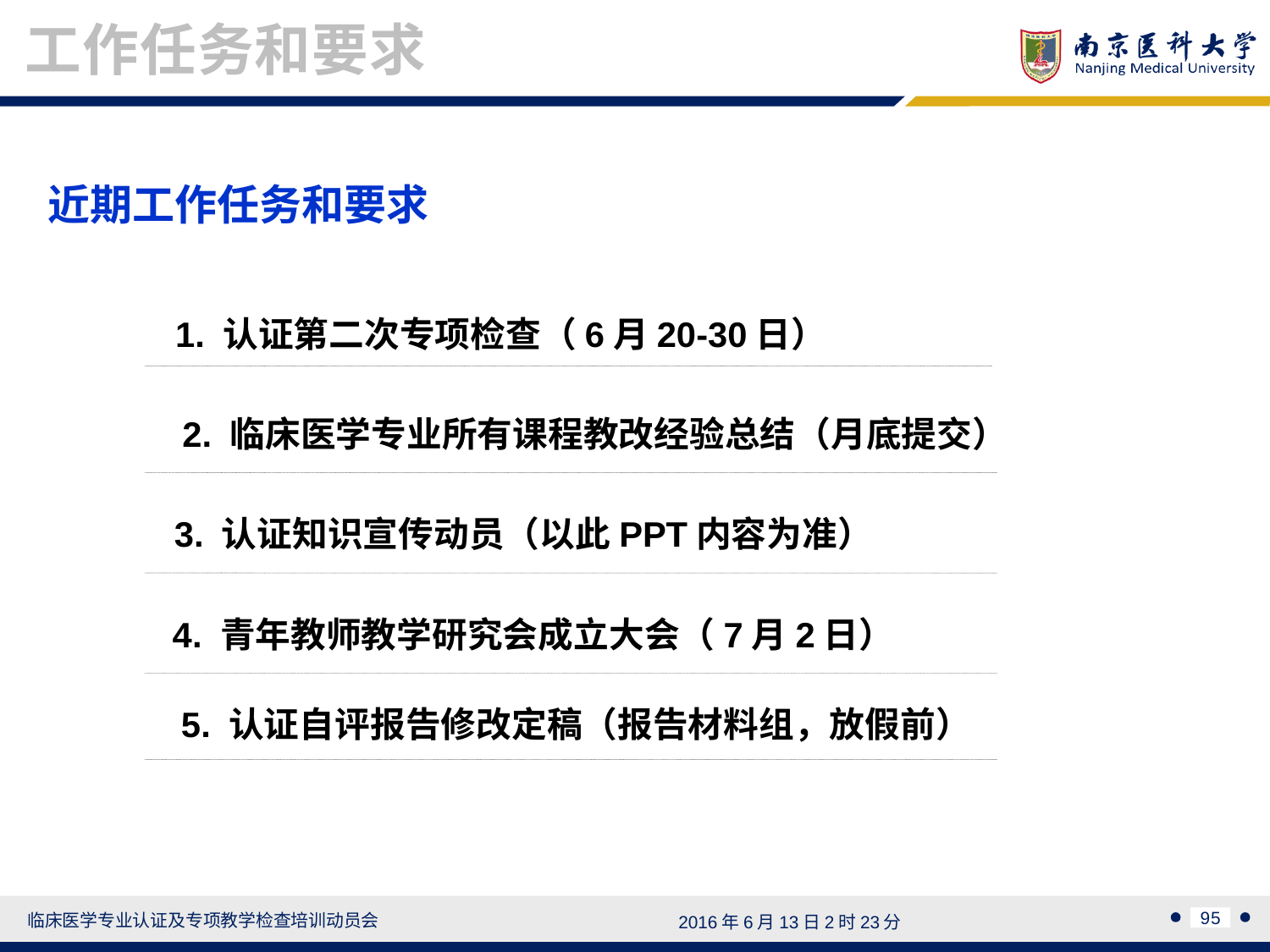

工作任务和要求
近期工作任务和要求
1. 认证第二次专项检查（6月20-30日）

2. 临床医学专业所有课程教改经验总结（月底提交）

3. 认证知识宣传动员（以此PPT内容为准）

4. 青年教师教学研究会成立大会（7月2日）

5. 认证自评报告修改定稿（报告材料组，放假前）